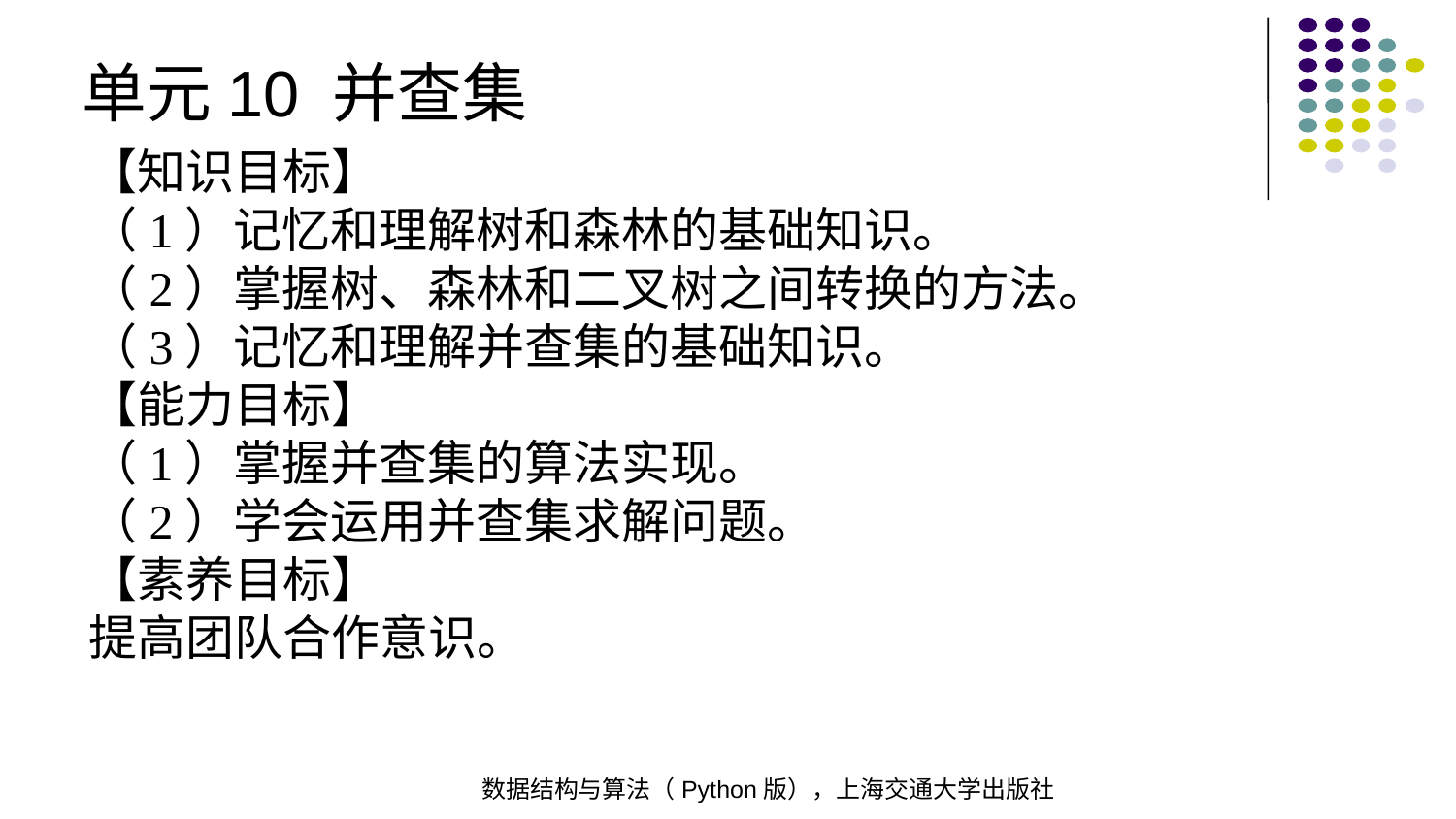

单元10 并查集
【知识目标】
（1）记忆和理解树和森林的基础知识。
（2）掌握树、森林和二叉树之间转换的方法。
（3）记忆和理解并查集的基础知识。
【能力目标】
（1）掌握并查集的算法实现。
（2）学会运用并查集求解问题。
【素养目标】
提高团队合作意识。